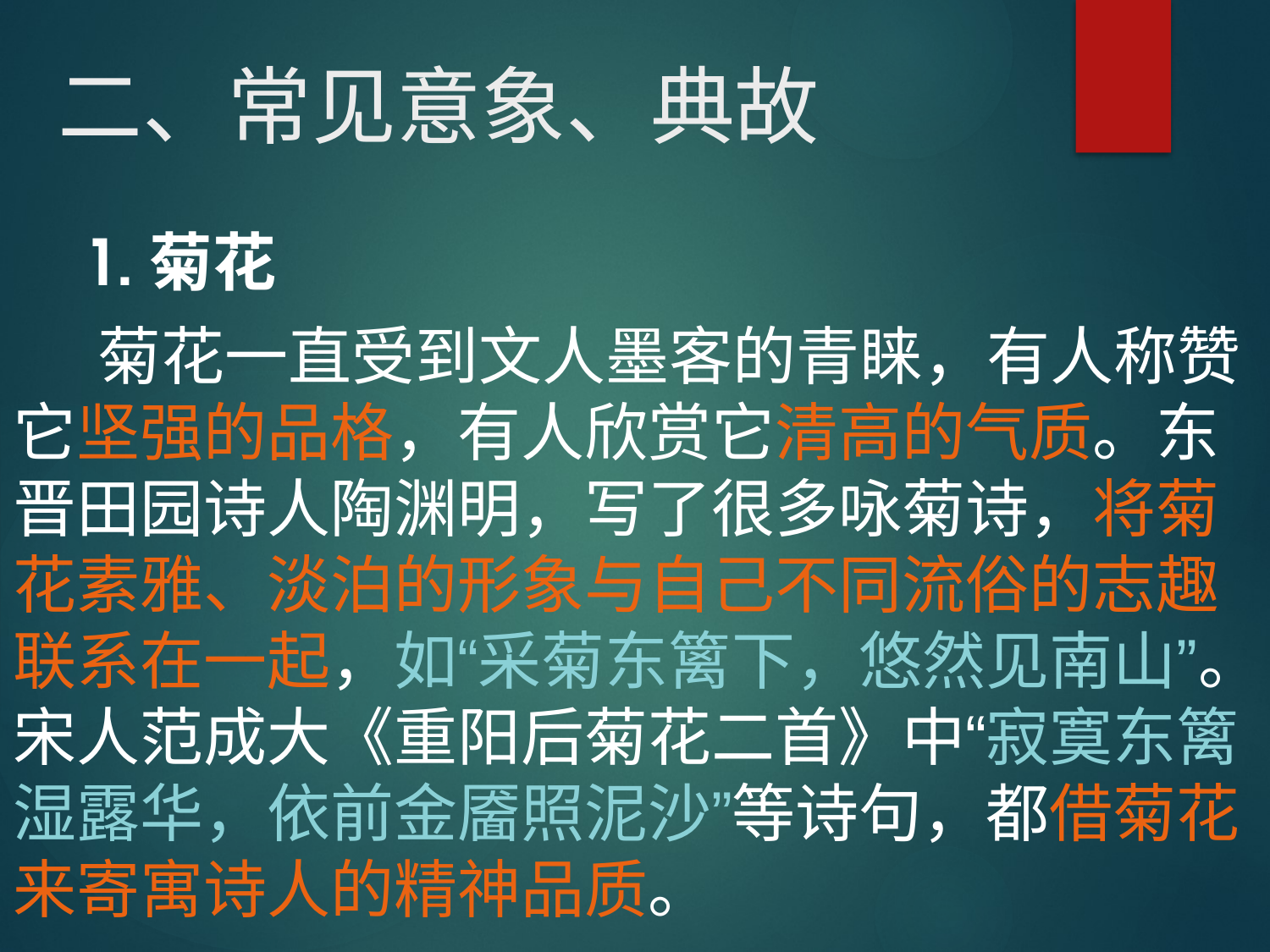

# 二、常见意象、典故
    1.菊花
    菊花一直受到文人墨客的青睐，有人称赞它坚强的品格，有人欣赏它清高的气质。东晋田园诗人陶渊明，写了很多咏菊诗，将菊花素雅、淡泊的形象与自己不同流俗的志趣联系在一起，如“采菊东篱下，悠然见南山”。宋人范成大《重阳后菊花二首》中“寂寞东篱湿露华，依前金靥照泥沙”等诗句，都借菊花来寄寓诗人的精神品质。